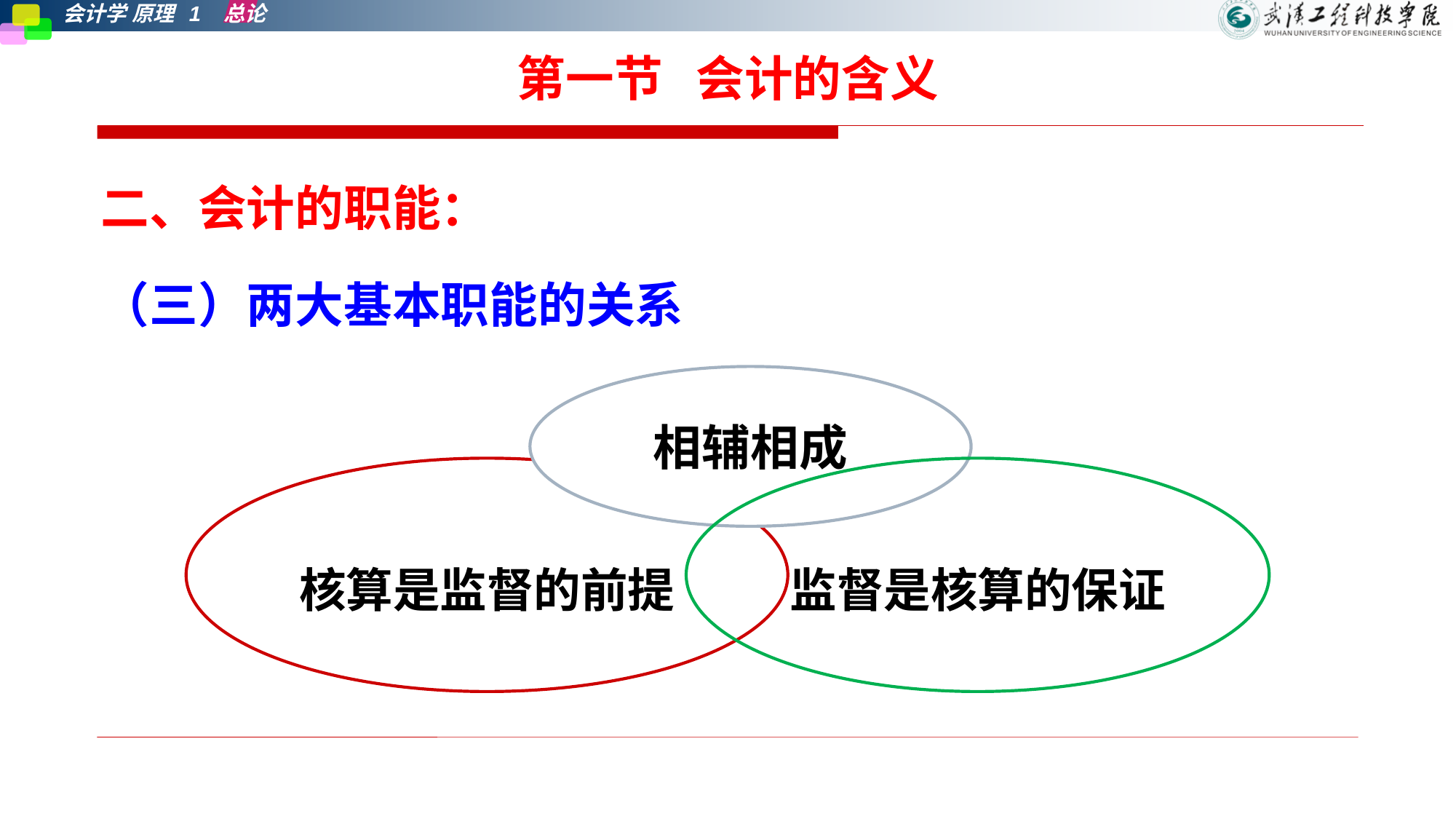

# 第一节   会计的含义
二、会计的职能：
（三）两大基本职能的关系

相辅相成
核算是监督的前提
监督是核算的保证